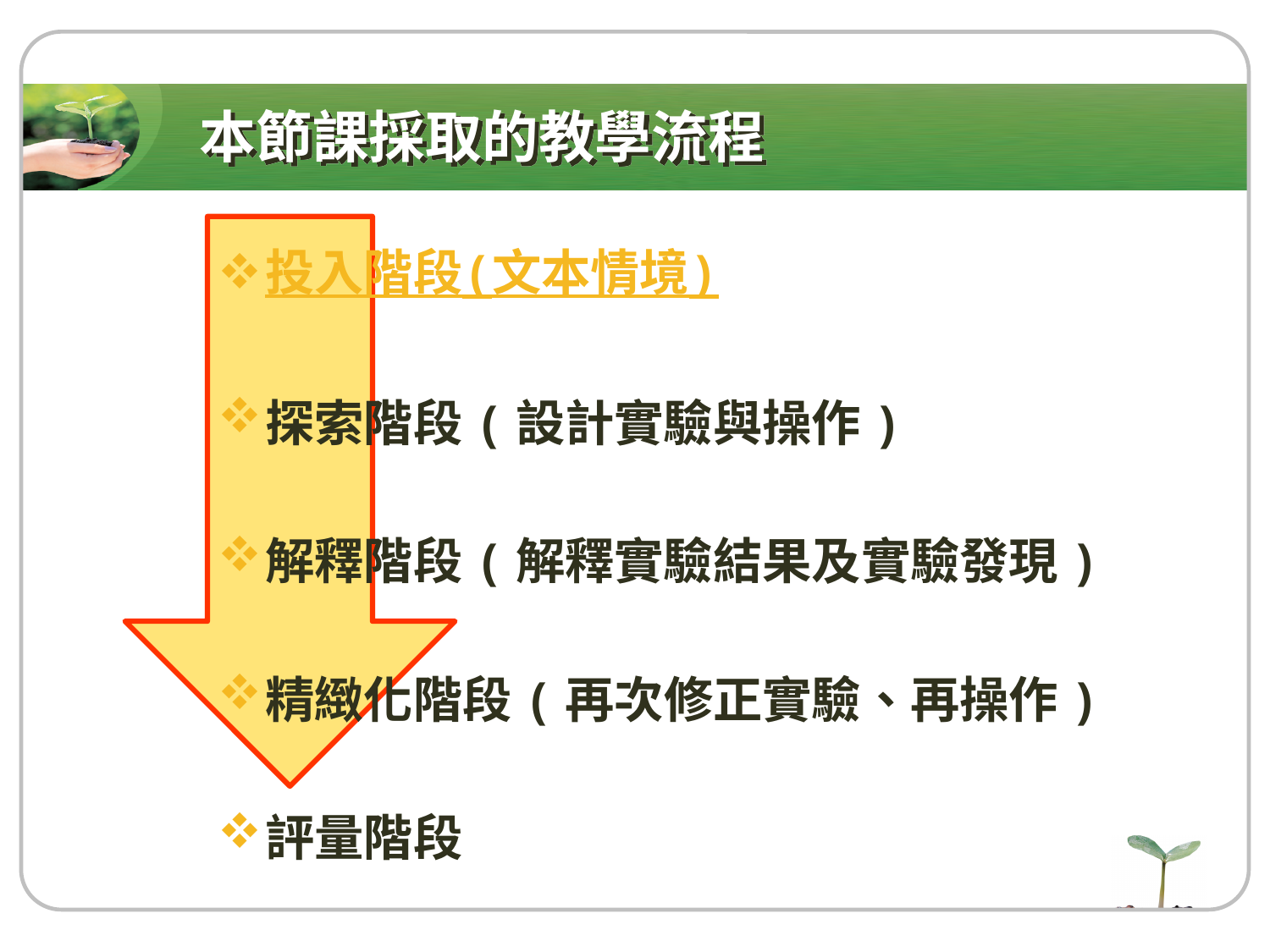

# 本節課採取的教學流程

投入階段(文本情境)

探索階段(設計實驗與操作)

解釋階段(解釋實驗結果及實驗發現)

精緻化階段(再次修正實驗、再操作)

評量階段